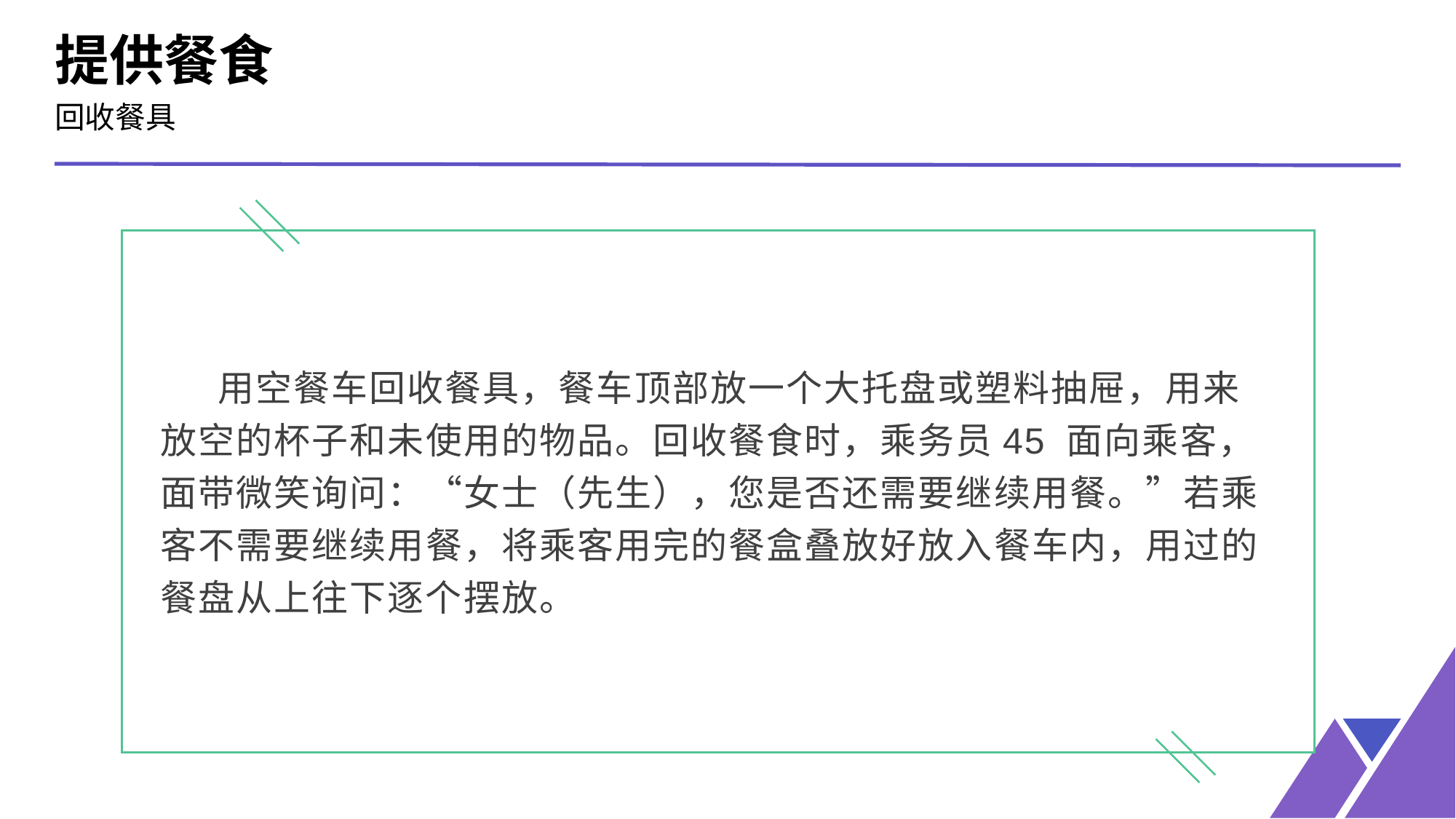

提供餐食
回收餐具

     用空餐车回收餐具，餐车顶部放一个大托盘或塑料抽屉，用来放空的杯子和未使用的物品。回收餐食时，乘务员45 面向乘客，面带微笑询问：“女士（先生），您是否还需要继续用餐。”若乘客不需要继续用餐，将乘客用完的餐盒叠放好放入餐车内，用过的餐盘从上往下逐个摆放。